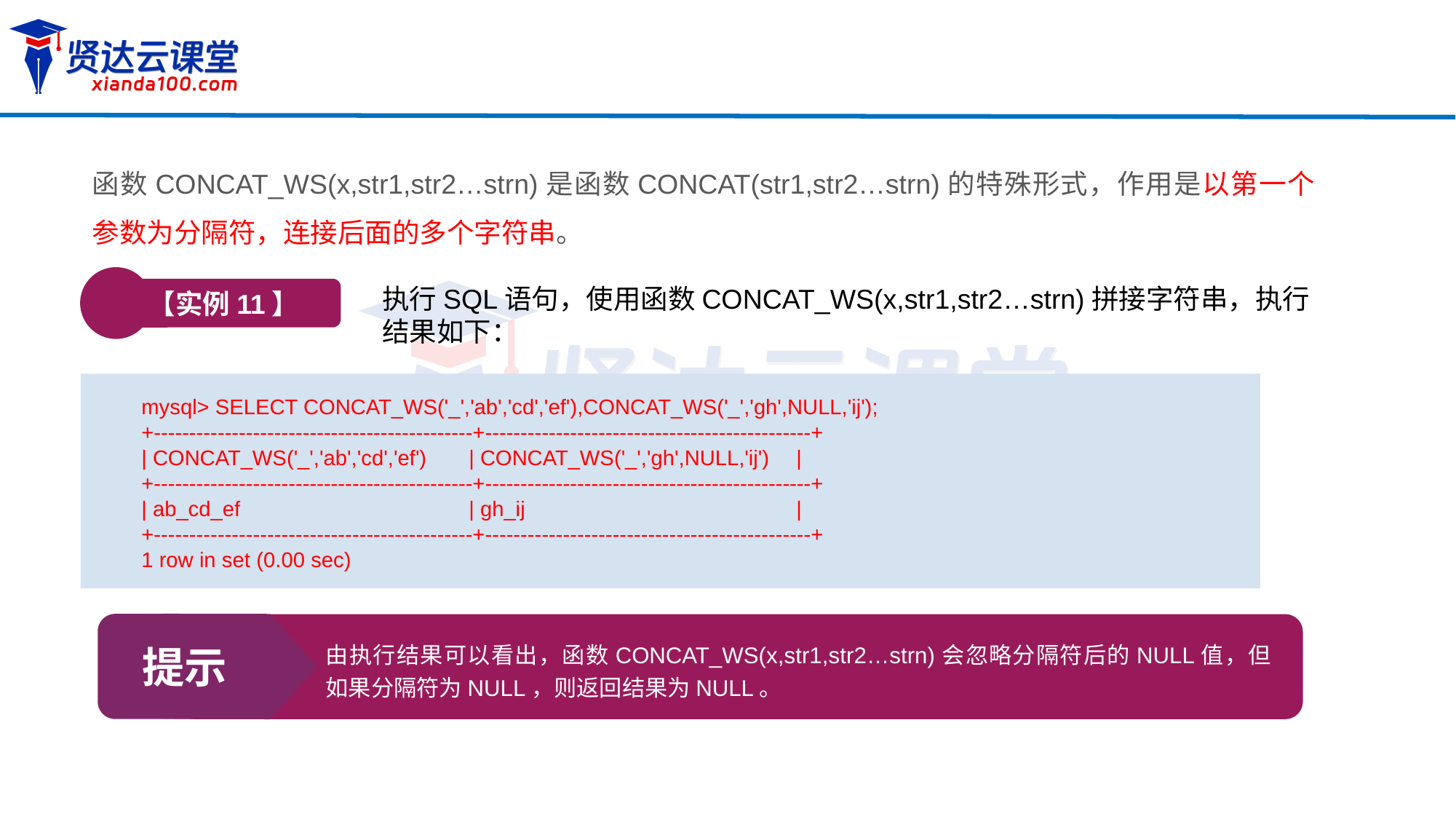

函数CONCAT_WS(x,str1,str2…strn)是函数CONCAT(str1,str2…strn)的特殊形式，作用是以第一个参数为分隔符，连接后面的多个字符串。

【实例11】
执行SQL语句，使用函数CONCAT_WS(x,str1,str2…strn)拼接字符串，执行结果如下：

mysql> SELECT CONCAT_WS('_','ab','cd','ef'),CONCAT_WS('_','gh',NULL,'ij');
+---------------------------------------------+----------------------------------------------+
| CONCAT_WS('_','ab','cd','ef') 	| CONCAT_WS('_','gh',NULL,'ij') 	|
+---------------------------------------------+----------------------------------------------+
| ab_cd_ef                 		| gh_ij                      		|
+---------------------------------------------+----------------------------------------------+
1 row in set (0.00 sec)
提示

由执行结果可以看出，函数CONCAT_WS(x,str1,str2…strn)会忽略分隔符后的NULL值，但如果分隔符为NULL，则返回结果为NULL。